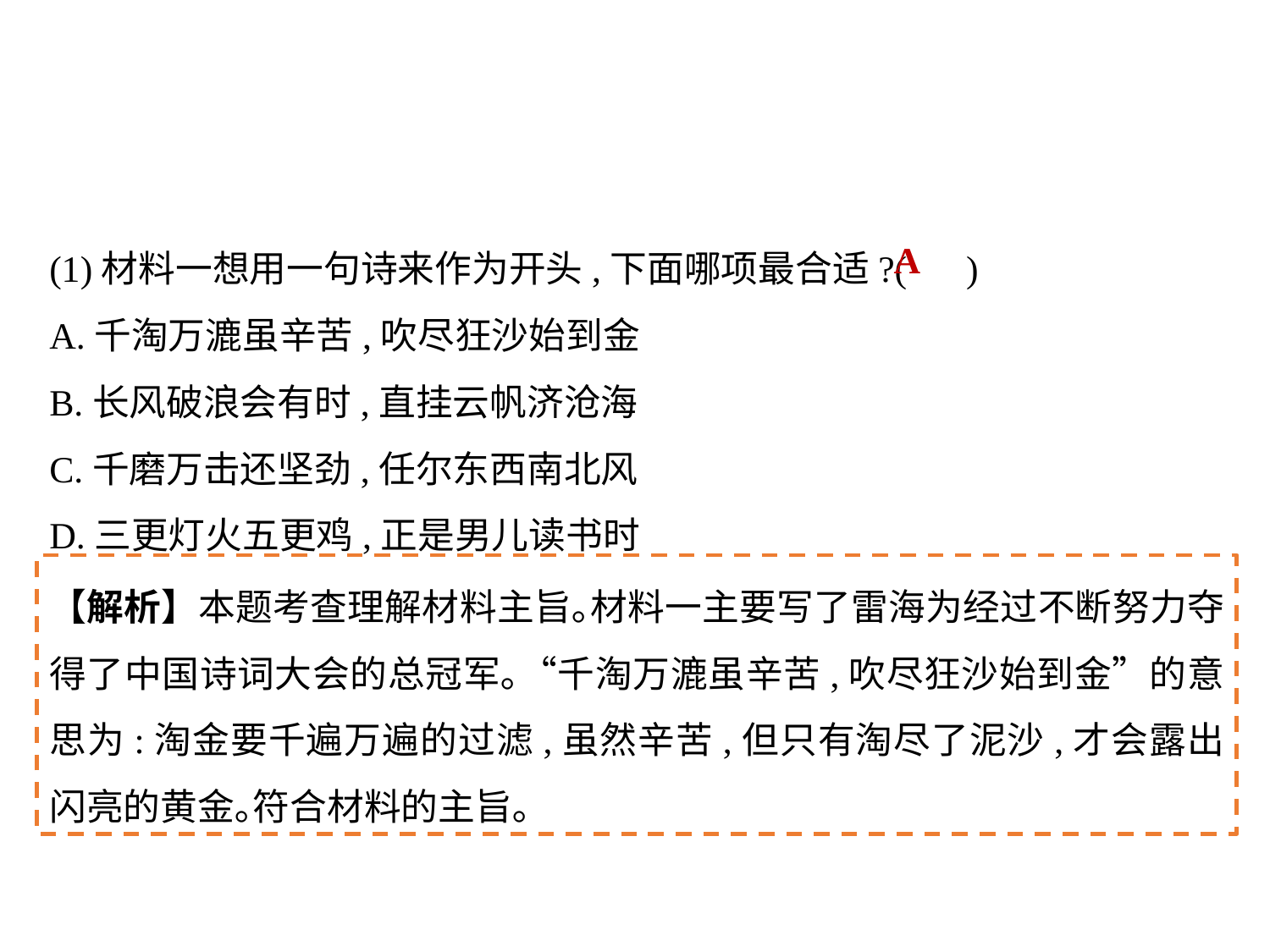

(1)材料一想用一句诗来作为开头,下面哪项最合适?(	   )
A.千淘万漉虽辛苦,吹尽狂沙始到金
B.长风破浪会有时,直挂云帆济沧海
C.千磨万击还坚劲,任尔东西南北风
D.三更灯火五更鸡,正是男儿读书时
A
【解析】本题考查理解材料主旨｡材料一主要写了雷海为经过不断努力夺得了中国诗词大会的总冠军｡“千淘万漉虽辛苦,吹尽狂沙始到金”的意思为:淘金要千遍万遍的过滤,虽然辛苦,但只有淘尽了泥沙,才会露出闪亮的黄金｡符合材料的主旨｡